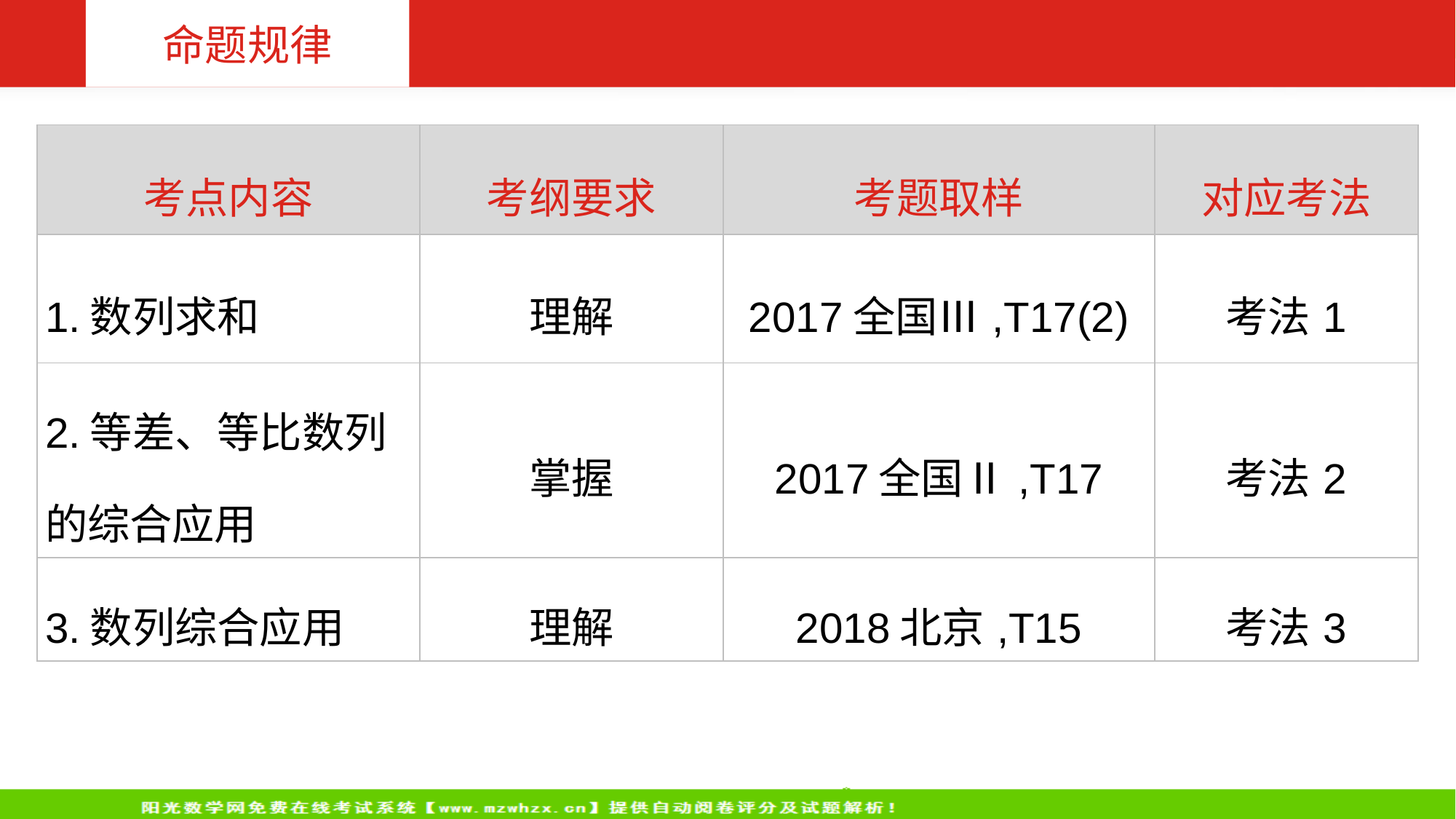

命题规律
| 考点内容 | 考纲要求 | 考题取样 | 对应考法 |
| --- | --- | --- | --- |
| 1.数列求和 | 理解 | 2017全国Ⅲ,T17(2) | 考法1 |
| 2.等差、等比数列的综合应用 | 掌握 | 2017全国Ⅱ,T17 | 考法2 |
| 3.数列综合应用 | 理解 | 2018北京,T15 | 考法3 |